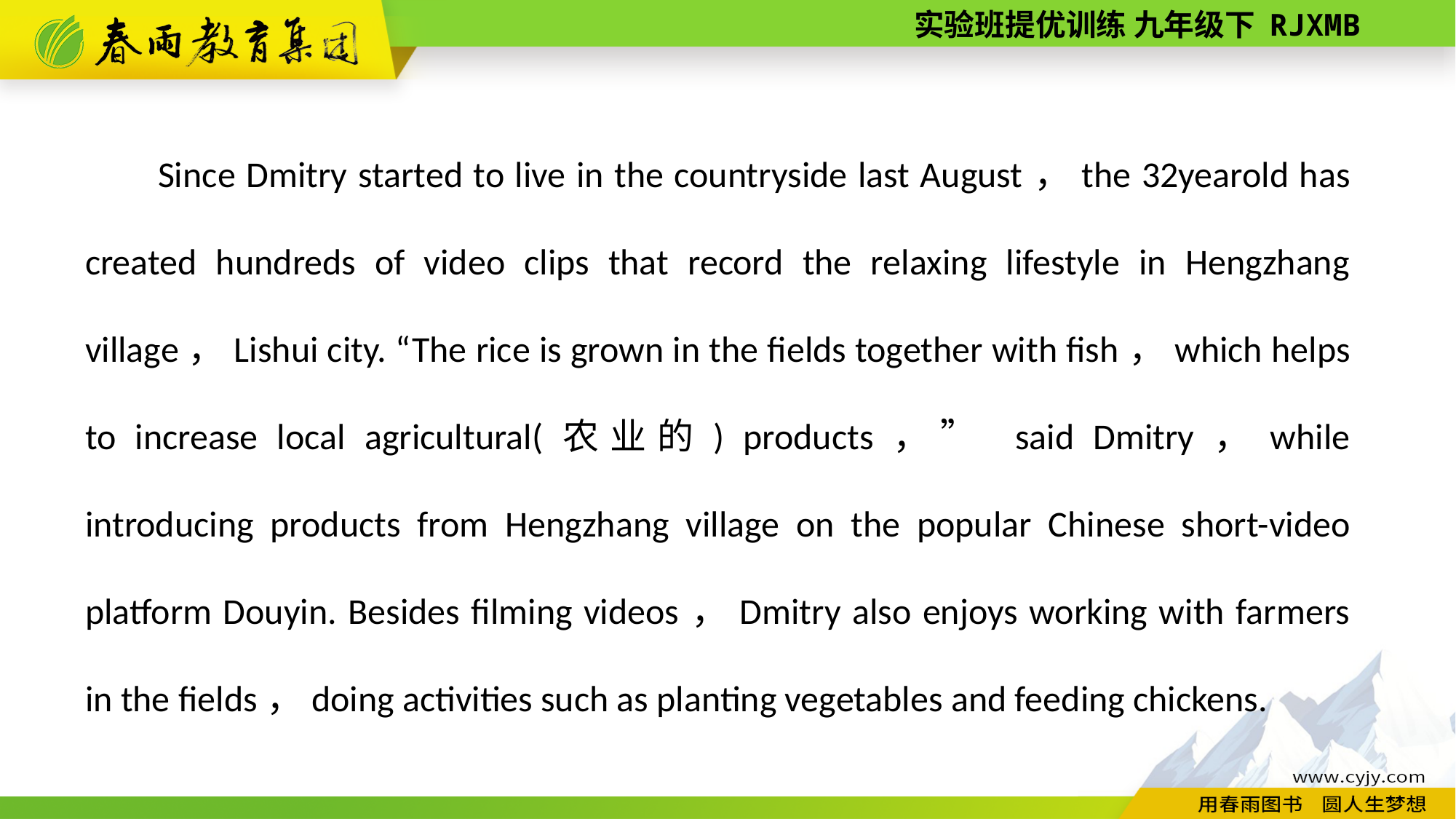

Since Dmitry started to live in the countryside last August，the 32­year­old has created hundreds of video clips that record the relaxing lifestyle in Hengzhang village，Lishui city. “The rice is grown in the fields together with fish，which helps to increase local agricultural(农业的) products，” said Dmitry，while introducing products from Hengzhang village on the popular Chinese short-­video platform Douyin. Besides filming videos，Dmitry also enjoys working with farmers in the fields，doing activities such as planting vegetables and feeding chickens.